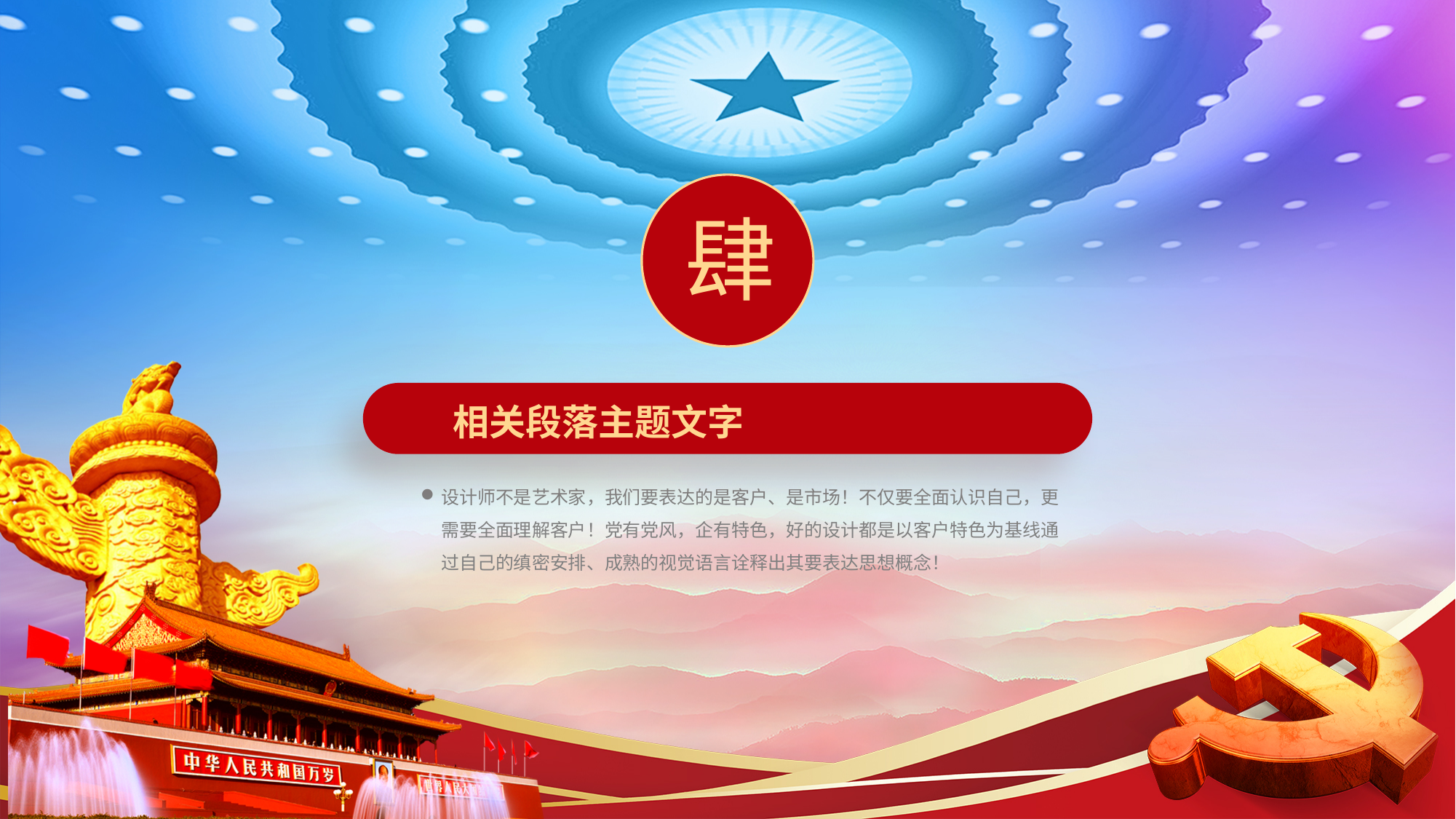

肆
e7d195523061f1c01ef2b70529884c179423570dbaad84926380ABC1F97BAEF0C8FC051856578EAB7874501A1FFE158C4981707381814BCC4D9A8E3554438DEE4FBCF5A5B4D2A8B0989AB57E8BAC65EB799A5595AE534AD836E8E7D92F49E21AC370875507B9507ED8F8747CF5ECA6EB77E288EF42026E17D27DA04EDEC9B39F8965E7BC32D21AE7
相关段落主题文字

设计师不是艺术家，我们要表达的是客户、是市场！不仅要全面认识自己，更需要全面理解客户！党有党风，企有特色，好的设计都是以客户特色为基线通过自己的缜密安排、成熟的视觉语言诠释出其要表达思想概念！